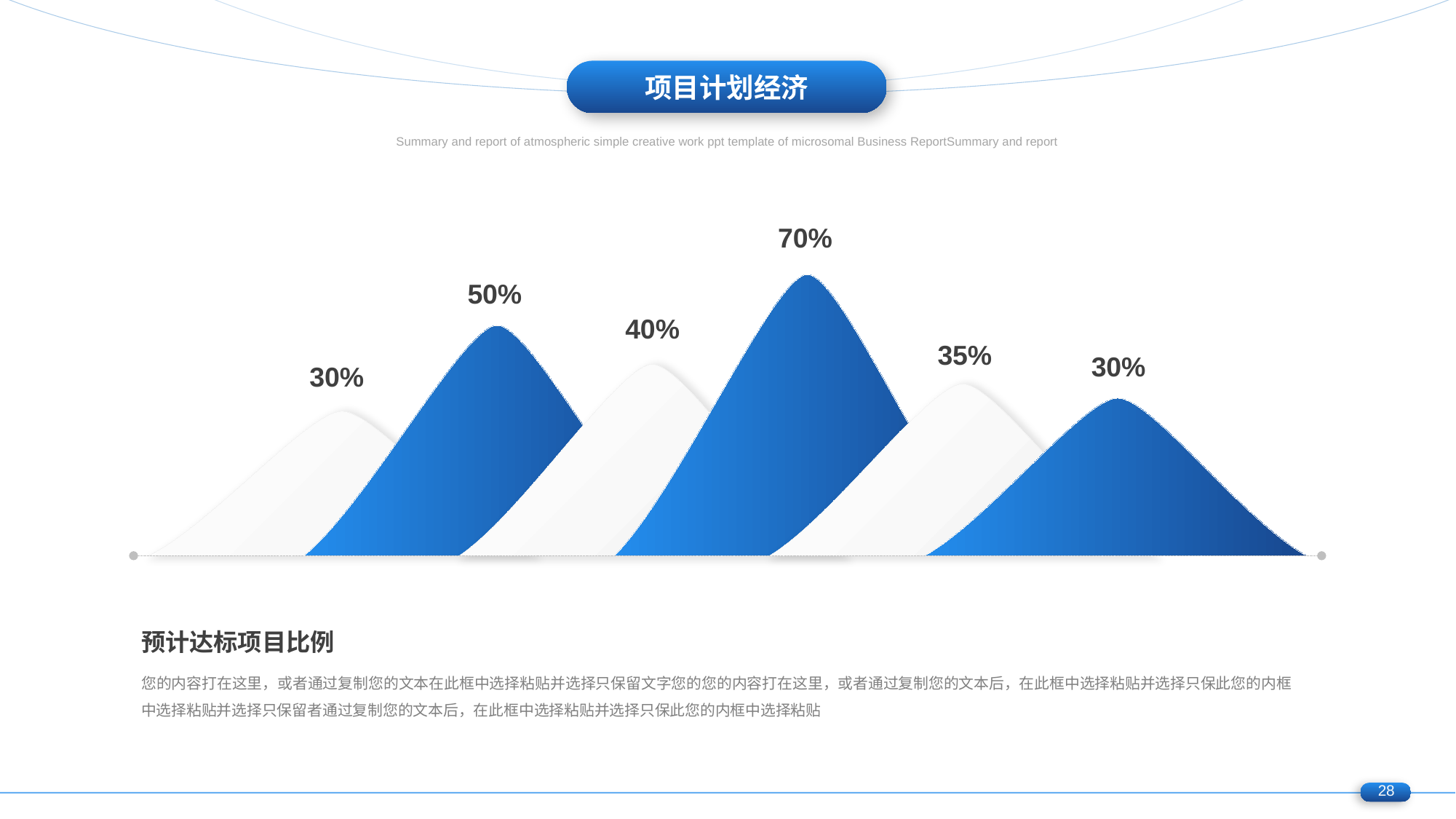

项目计划经济
70%
50%

40%
35%
30%
30%
预计达标项目比例
您的内容打在这里，或者通过复制您的文本在此框中选择粘贴并选择只保留文字您的您的内容打在这里，或者通过复制您的文本后，在此框中选择粘贴并选择只保此您的内框中选择粘贴并选择只保留者通过复制您的文本后，在此框中选择粘贴并选择只保此您的内框中选择粘贴